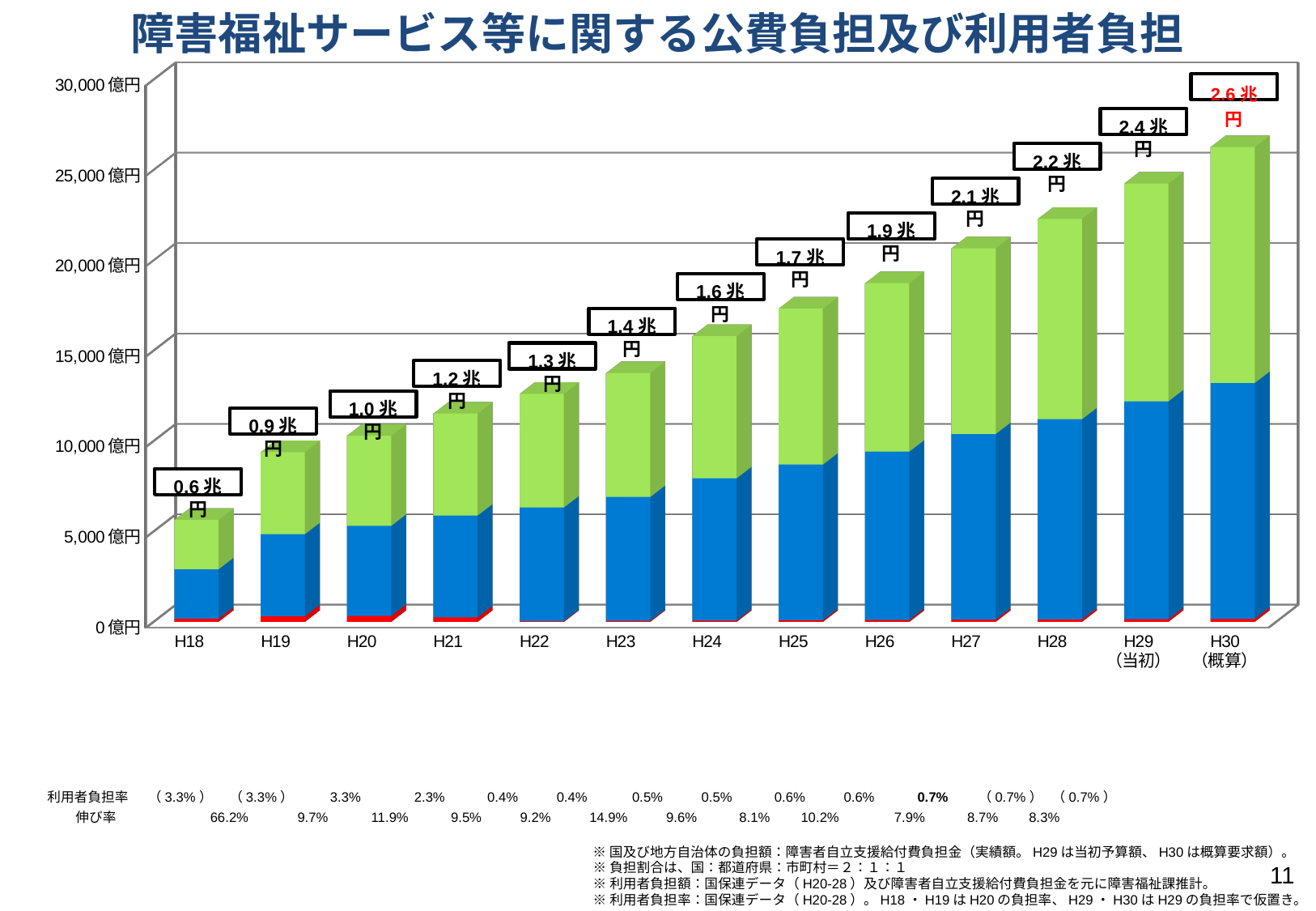

# 障害福祉サービス等に関する公費負担及び利用者負担

[unsupported chart]

2.4兆円
2.2兆円
2.1兆円
1.9兆円
1.7兆円
1.6兆円
1.4兆円
1.3兆円
1.2兆円
1.0兆円
0.9兆円
0.6兆円
  利用者負担率　  （3.3%）　 （3.3%）　  　3.3%　　  　2.3%           0.4%          0.4%　        0.5%          0.5%           0.6%          0.6%           0.7%       （0.7%）   （0.7%）
  伸び率　  　                   66.2%　  　   9.7%　　   11.9%           9.5%          9.2%　      14.9%          9.6%           8.1%        10.2%         　7.9%           8.7%        8.3%
 ※国及び地方自治体の負担額：障害者自立支援給付費負担金（実績額。H29は当初予算額、H30は概算要求額）。
 ※負担割合は、国：都道府県：市町村＝２：１：１
 ※利用者負担額：国保連データ（H20-28）及び障害者自立支援給付費負担金を元に障害福祉課推計。
 ※利用者負担率：国保連データ（H20-28）。H18・H19はH20の負担率、H29・H30はH29の負担率で仮置き。
11